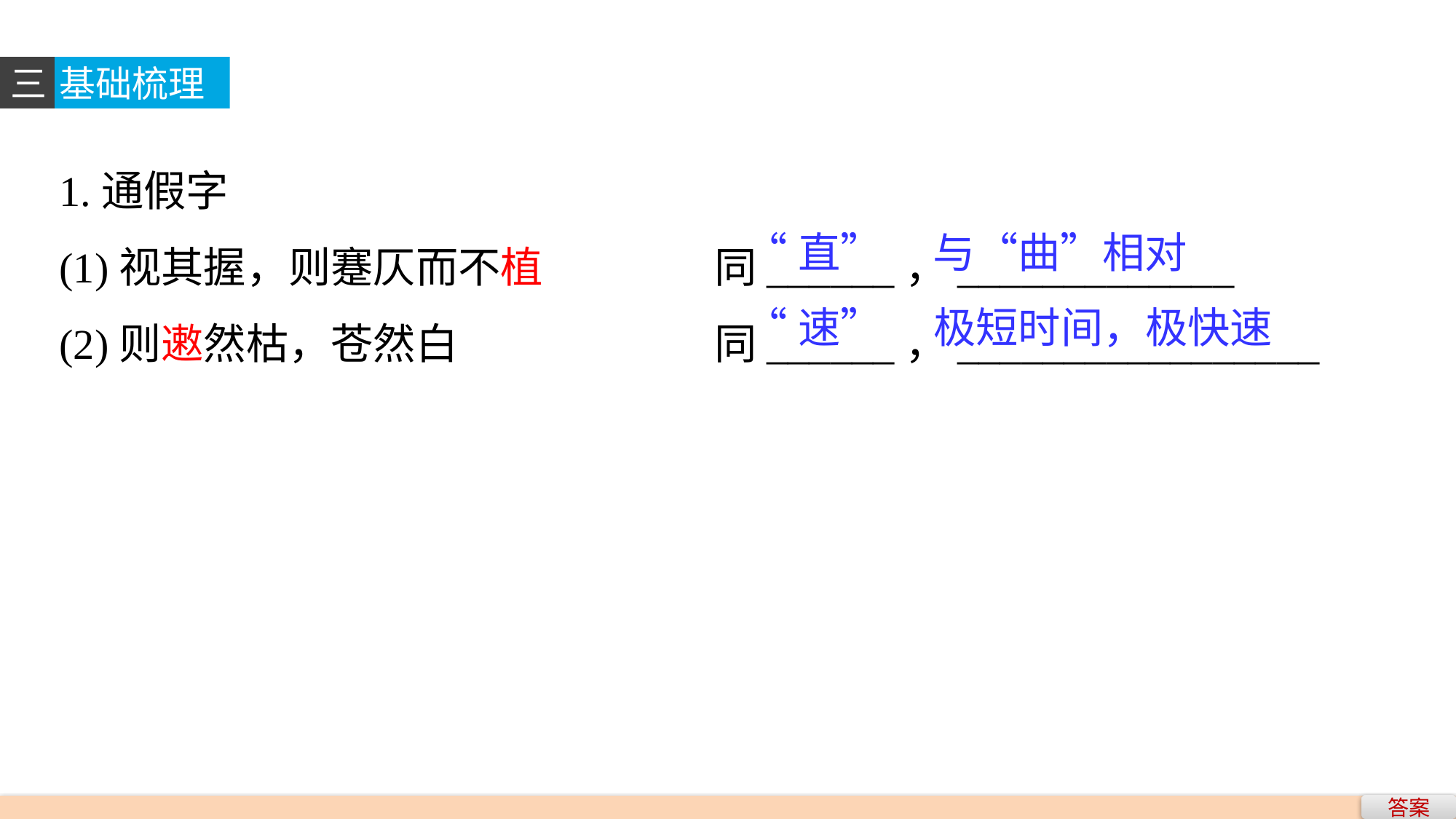

三
基础梳理
1.通假字
(1)视其握，则蹇仄而不植　　	同______，_____________
(2)则遫然枯，苍然白  			同______，_________________
“直”
与“曲”相对
“速”
极短时间，极快速
答案